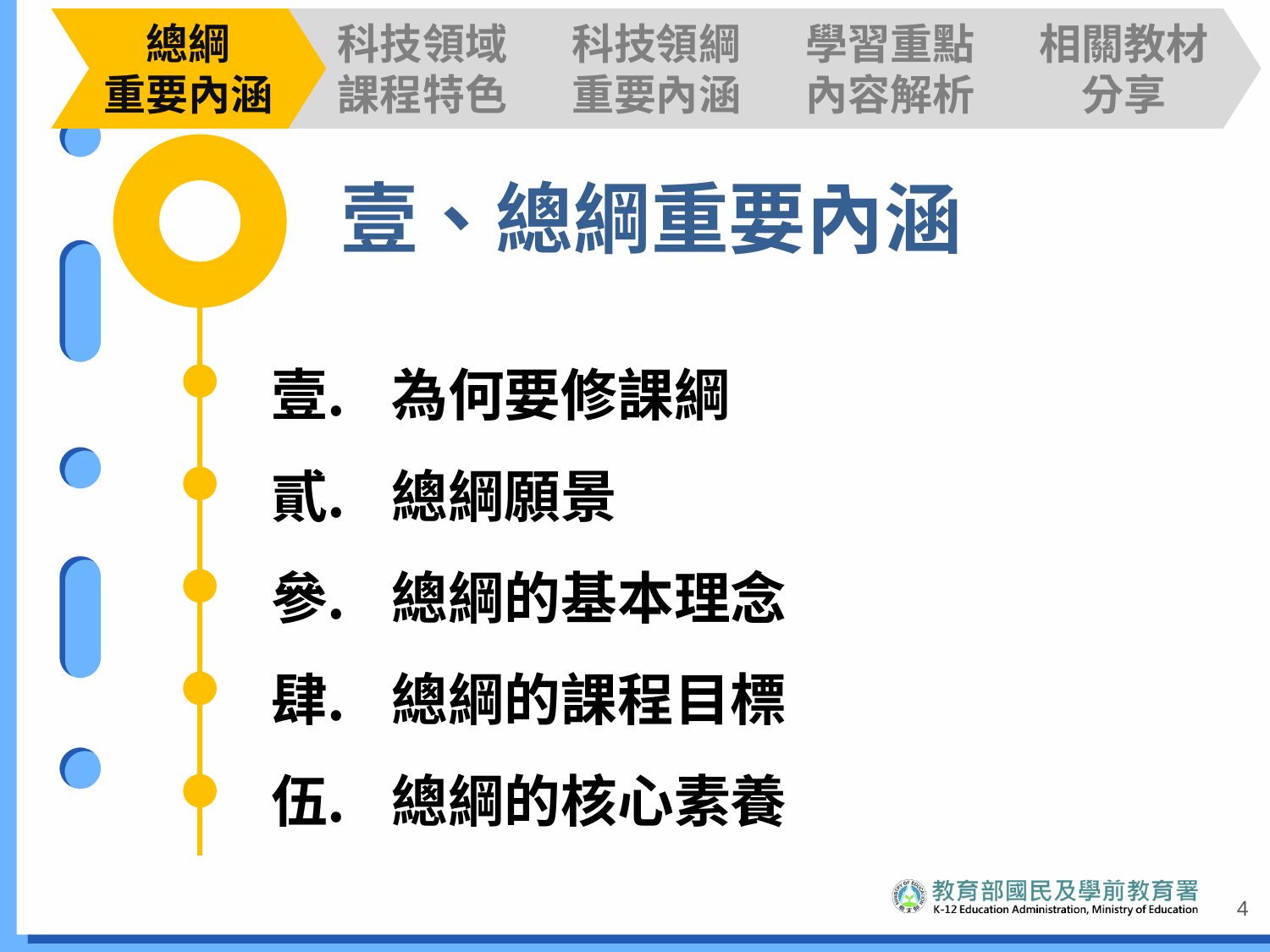

總綱
重要內涵
科技領域課程特色
科技領綱重要內涵
學習重點內容解析
相關教材分享

        壹、總綱重要內涵
為何要修課綱
總綱願景
總綱的基本理念
總綱的課程目標
總綱的核心素養

4